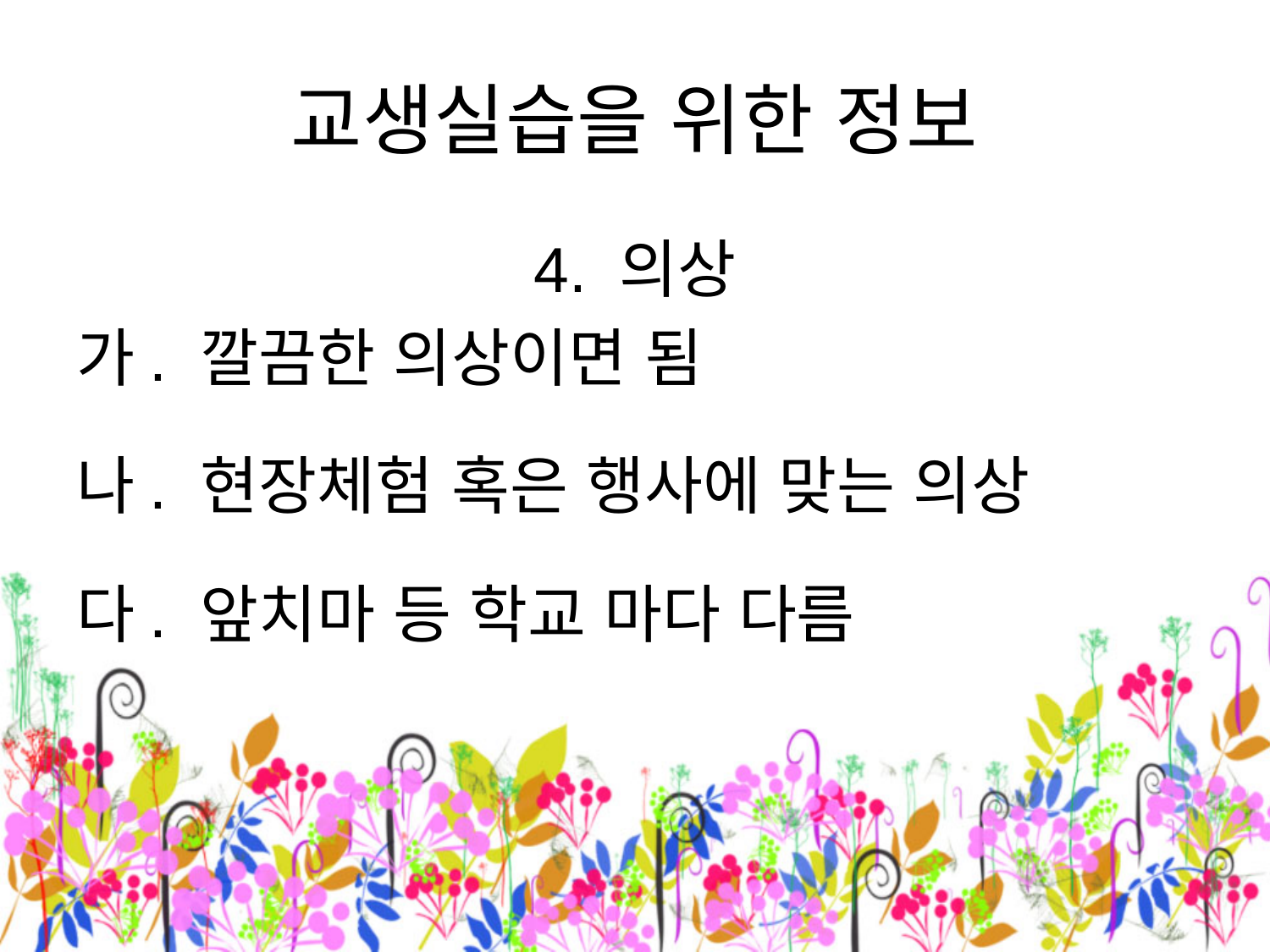

# 교생실습을 위한 정보
4. 의상
가. 깔끔한 의상이면 됨

나. 현장체험 혹은 행사에 맞는 의상

다. 앞치마 등 학교 마다 다름